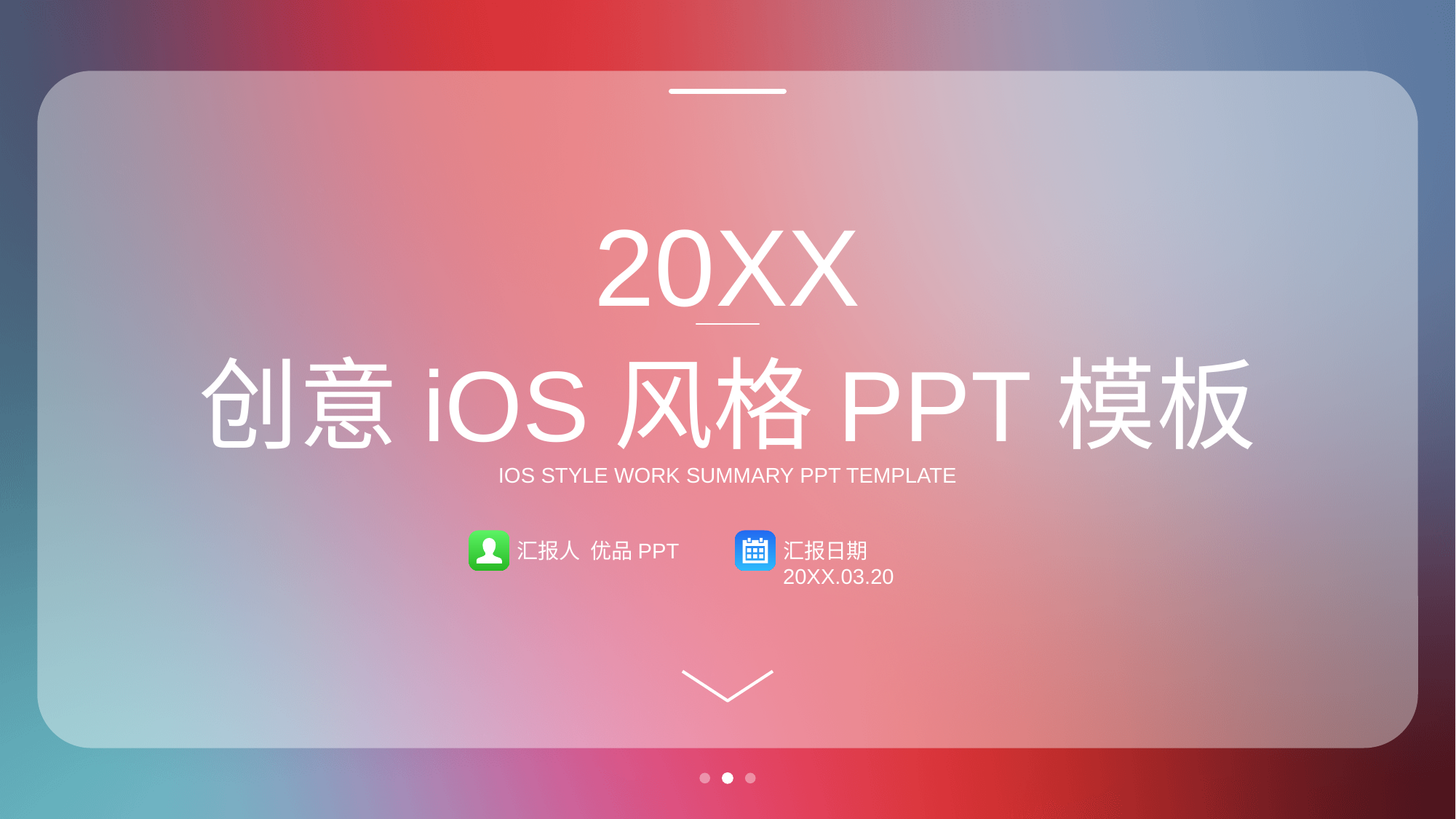

20XX
创意iOS风格PPT模板
IOS STYLE WORK SUMMARY PPT TEMPLATE

汇报人  优品PPT

汇报日期  20XX.03.20